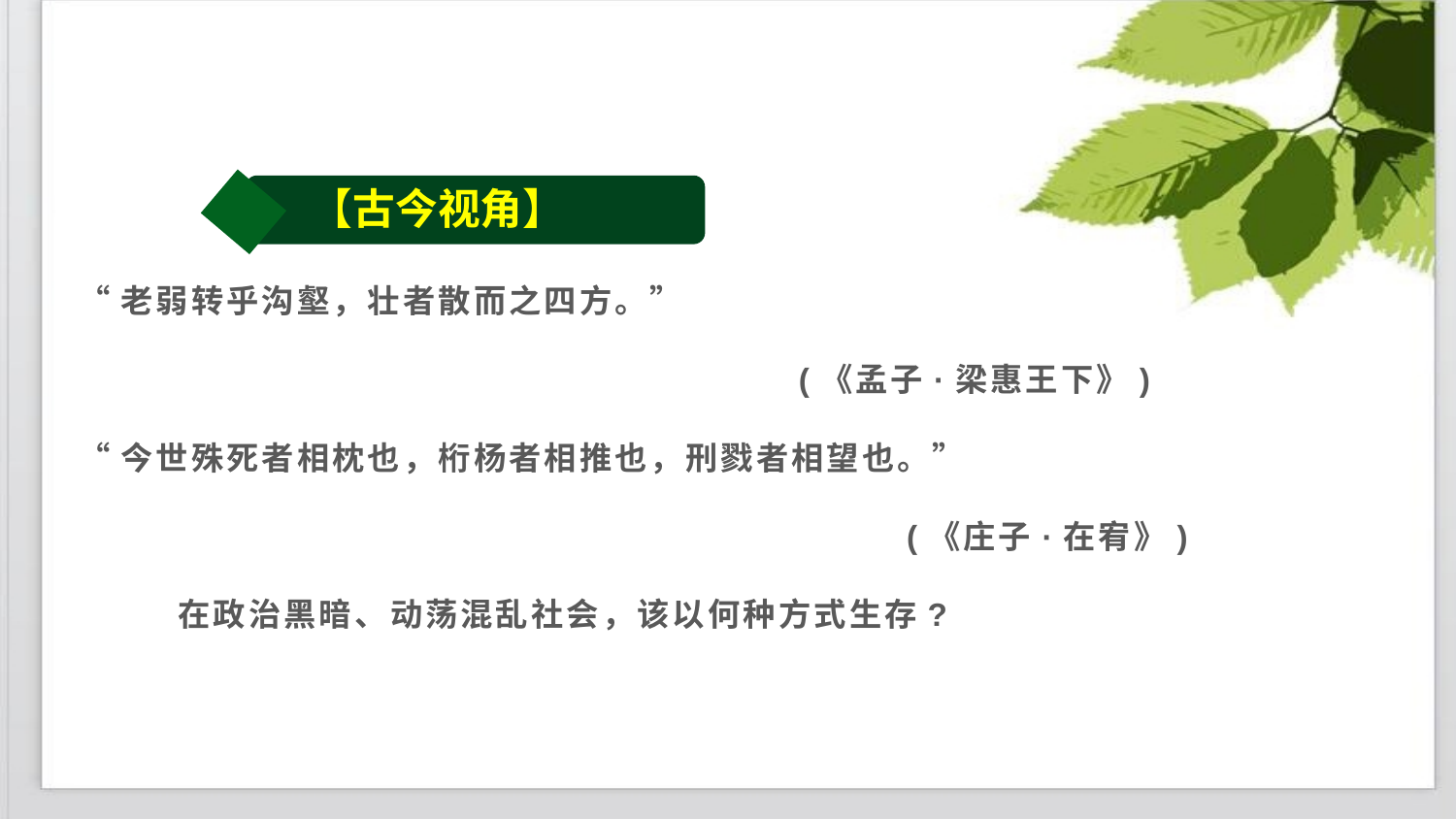

【古今视角】

“老弱转乎沟壑，壮者散而之四方。”
                                                            (《孟子·梁惠王下》)
“今世殊死者相枕也，桁杨者相推也，刑戮者相望也。”
                                                                     (《庄子·在宥》)
         在政治黑暗、动荡混乱社会，该以何种方式生存?